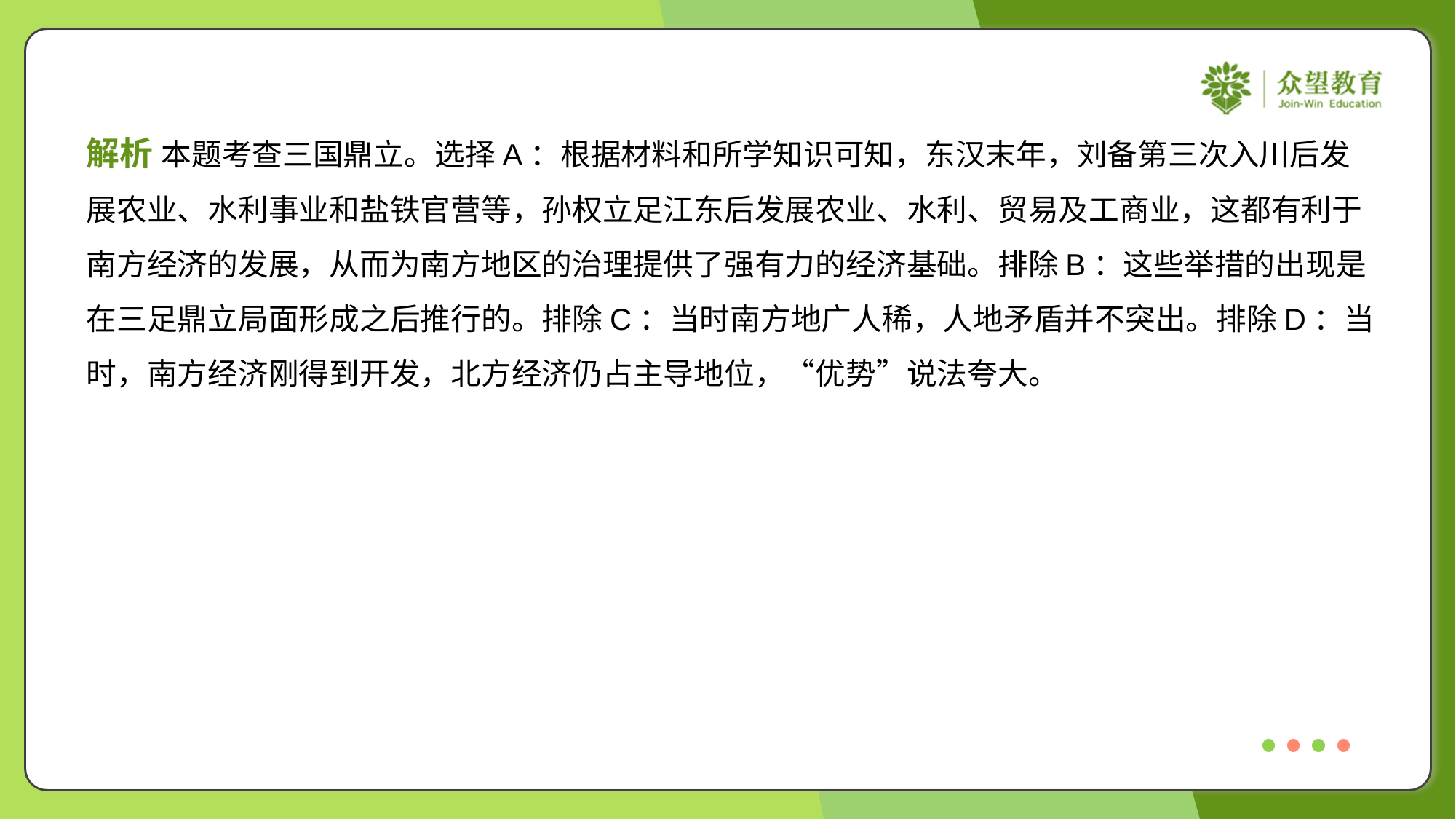

解析 本题考查三国鼎立。选择A：根据材料和所学知识可知，东汉末年，刘备第三次入川后发
展农业、水利事业和盐铁官营等，孙权立足江东后发展农业、水利、贸易及工商业，这都有利于
南方经济的发展，从而为南方地区的治理提供了强有力的经济基础。排除B：这些举措的出现是
在三足鼎立局面形成之后推行的。排除C：当时南方地广人稀，人地矛盾并不突出。排除D：当
时，南方经济刚得到开发，北方经济仍占主导地位，“优势”说法夸大。